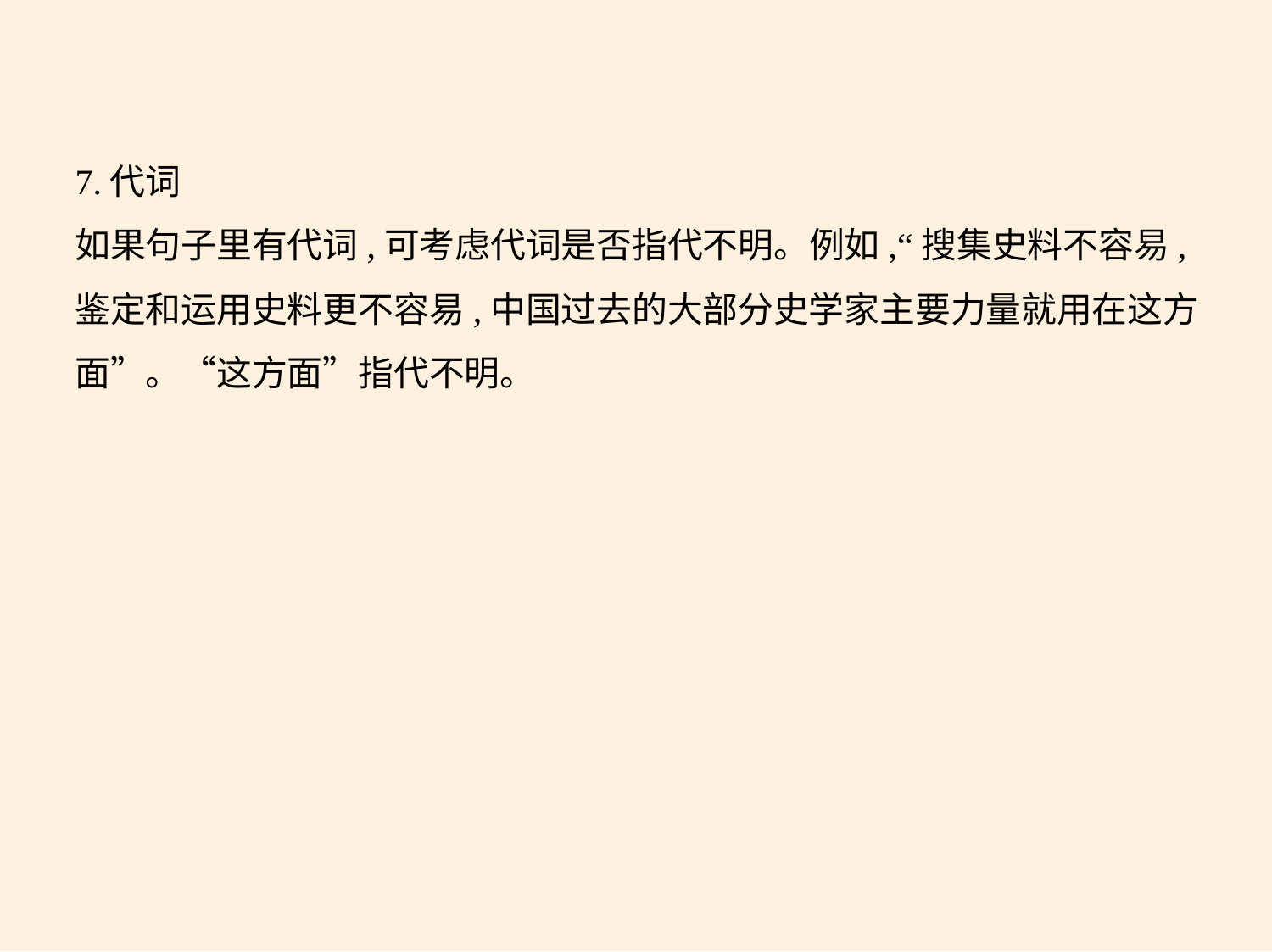

7.代词
如果句子里有代词,可考虑代词是否指代不明。例如,“搜集史料不容易,
鉴定和运用史料更不容易,中国过去的大部分史学家主要力量就用在这方
面”。“这方面”指代不明。